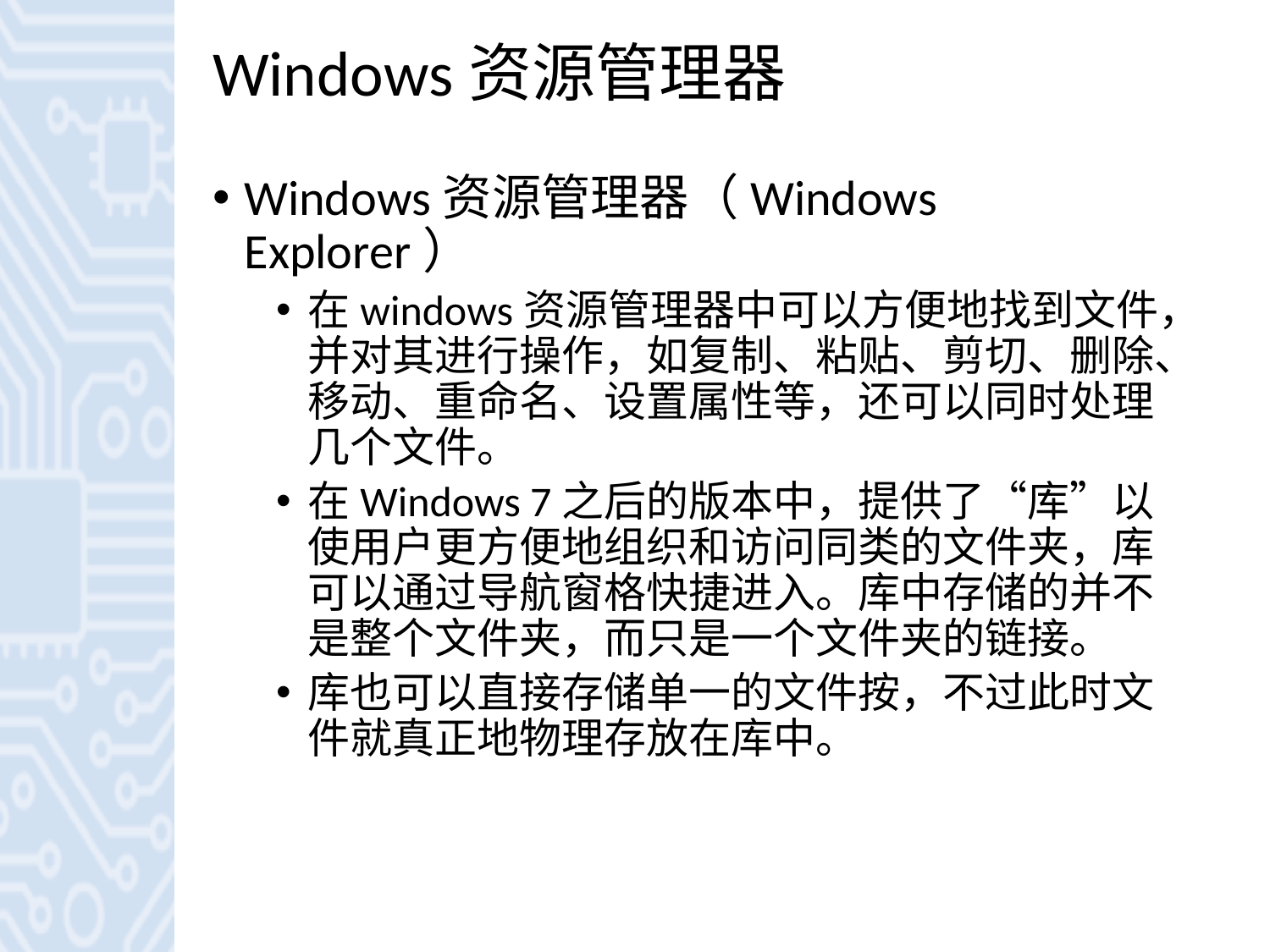

# Windows资源管理器
Windows资源管理器（Windows Explorer）
在windows资源管理器中可以方便地找到文件，并对其进行操作，如复制、粘贴、剪切、删除、移动、重命名、设置属性等，还可以同时处理几个文件。
在Windows 7之后的版本中，提供了“库”以使用户更方便地组织和访问同类的文件夹，库可以通过导航窗格快捷进入。库中存储的并不是整个文件夹，而只是一个文件夹的链接。
库也可以直接存储单一的文件按，不过此时文件就真正地物理存放在库中。